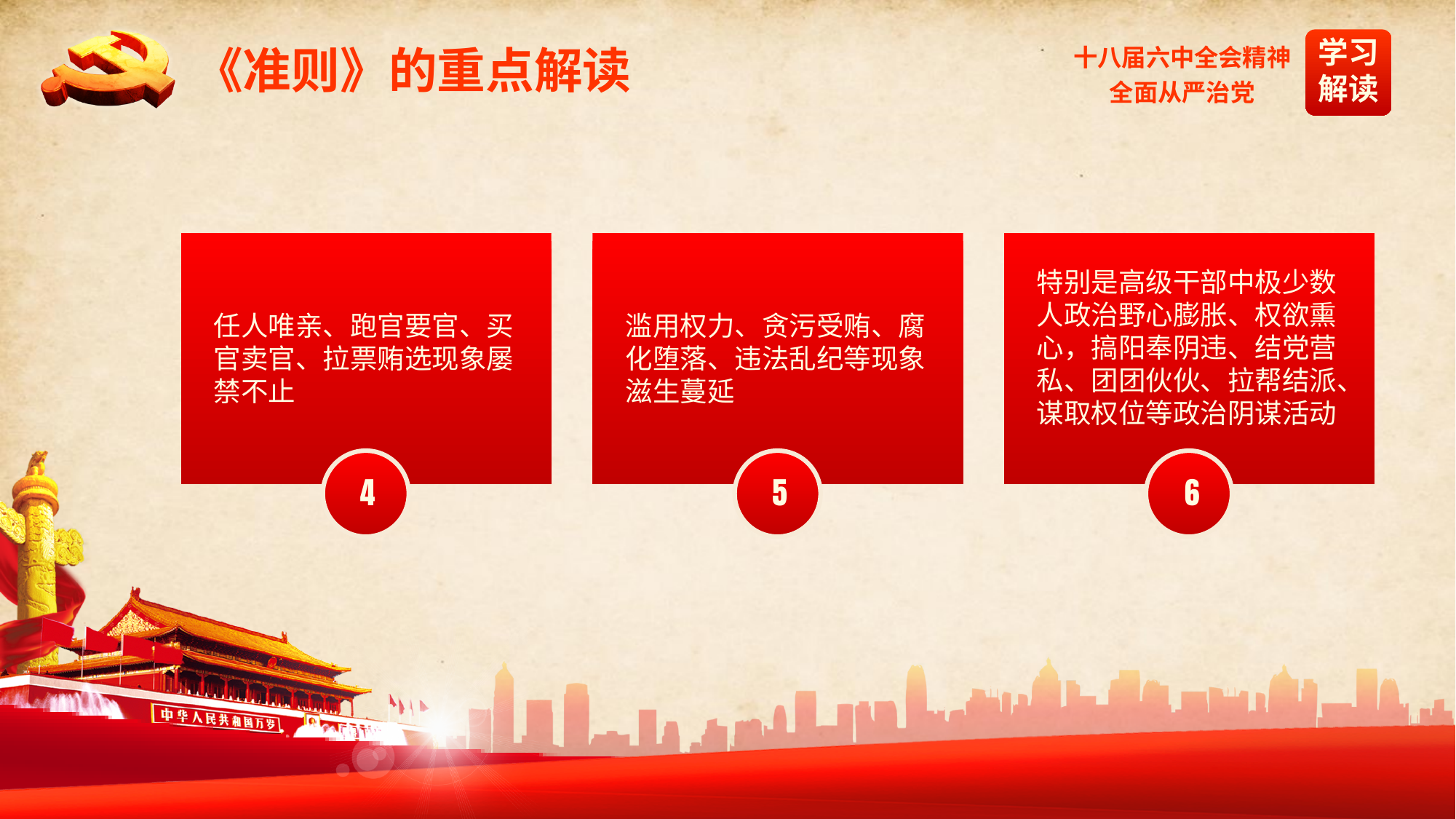

《准则》的重点解读

任人唯亲、跑官要官、买官卖官、拉票贿选现象屡禁不止

4

滥用权力、贪污受贿、腐化堕落、违法乱纪等现象滋生蔓延

5

特别是高级干部中极少数人政治野心膨胀、权欲熏心，搞阳奉阴违、结党营私、团团伙伙、拉帮结派、谋取权位等政治阴谋活动

6